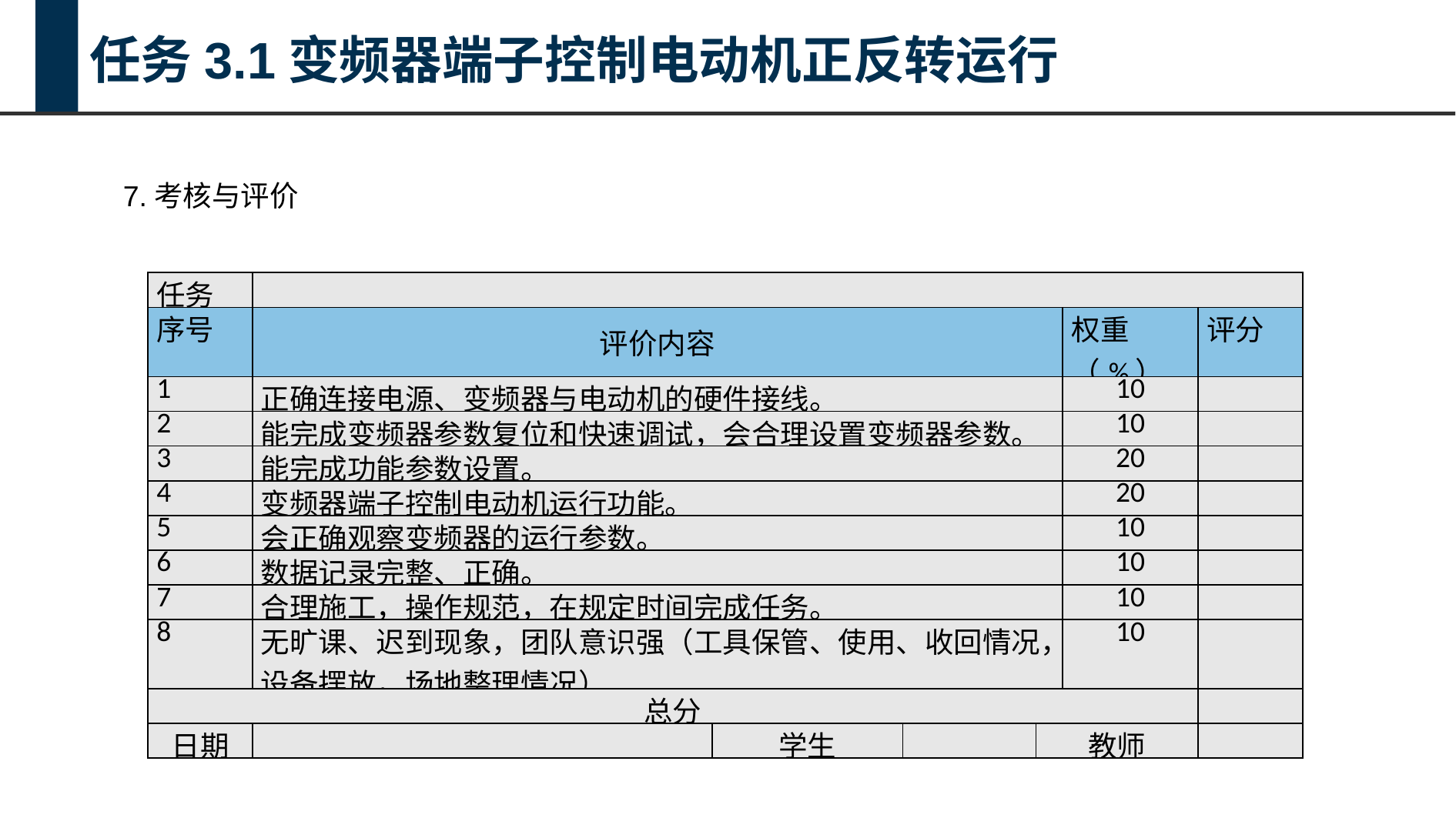

任务3.1变频器端子控制电动机正反转运行
7.考核与评价
| 任务 |  |  |  |  |  |  |
| --- | --- | --- | --- | --- | --- | --- |
| 序号 | 评价内容 |  |  |  | 权重（%） | 评分 |
| 1 | 正确连接电源、变频器与电动机的硬件接线。 |  |  |  | 10 |  |
| 2 | 能完成变频器参数复位和快速调试，会合理设置变频器参数。 |  |  |  | 10 |  |
| 3 | 能完成功能参数设置。 |  |  |  | 20 |  |
| 4 | 变频器端子控制电动机运行功能。 |  |  |  | 20 |  |
| 5 | 会正确观察变频器的运行参数。 |  |  |  | 10 |  |
| 6 | 数据记录完整、正确。 |  |  |  | 10 |  |
| 7 | 合理施工，操作规范，在规定时间完成任务。 |  |  |  | 10 |  |
| 8 | 无旷课、迟到现象，团队意识强（工具保管、使用、收回情况，设备摆放，场地整理情况） |  |  |  | 10 |  |
| 总分 |  |  |  |  |  |  |
| 日期 |  | 学生 |  | 教师 |  |  |